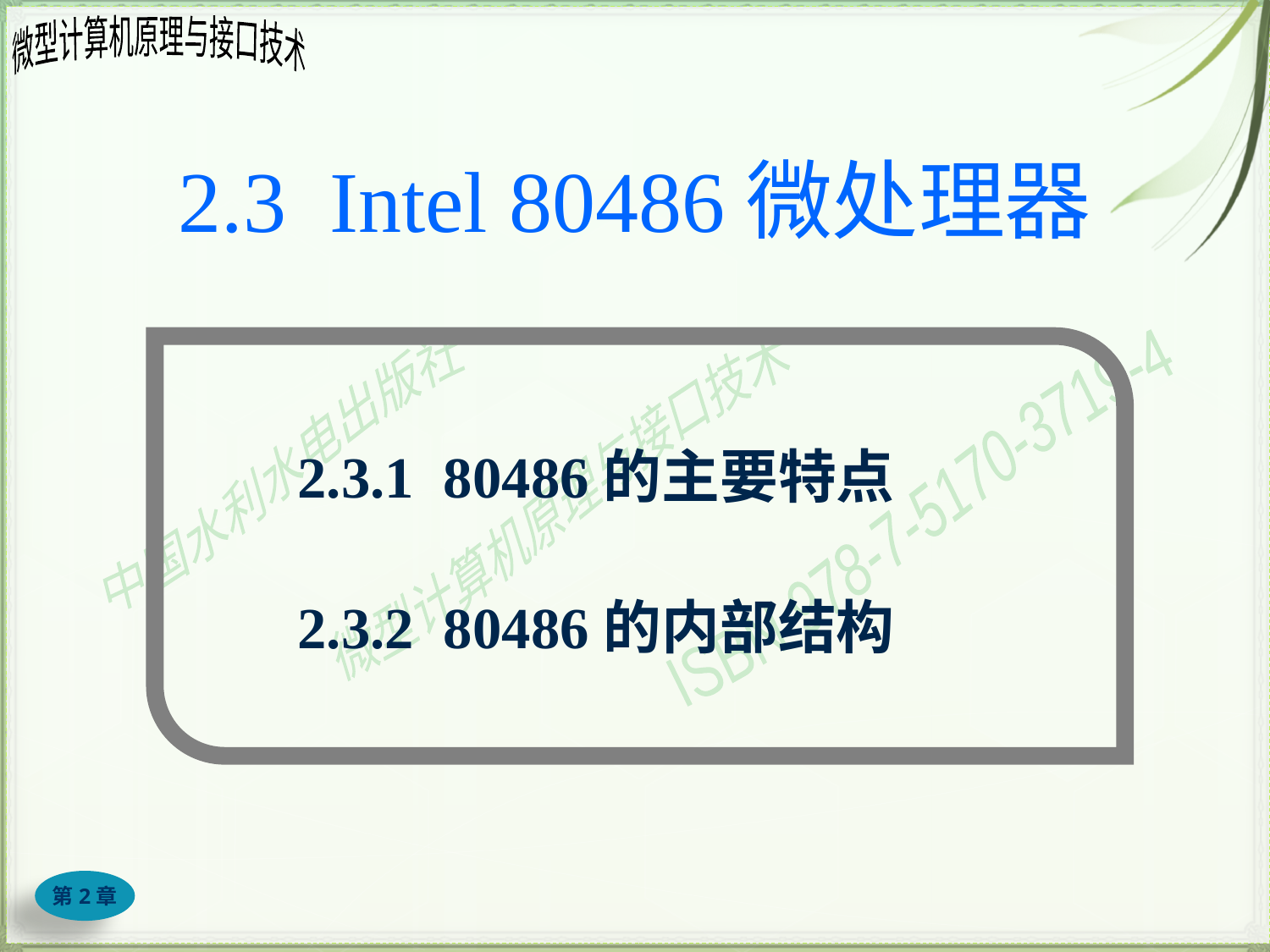

# 2.3  Intel 80486微处理器

2.3.1  80486的主要特点
2.3.2  80486的内部结构